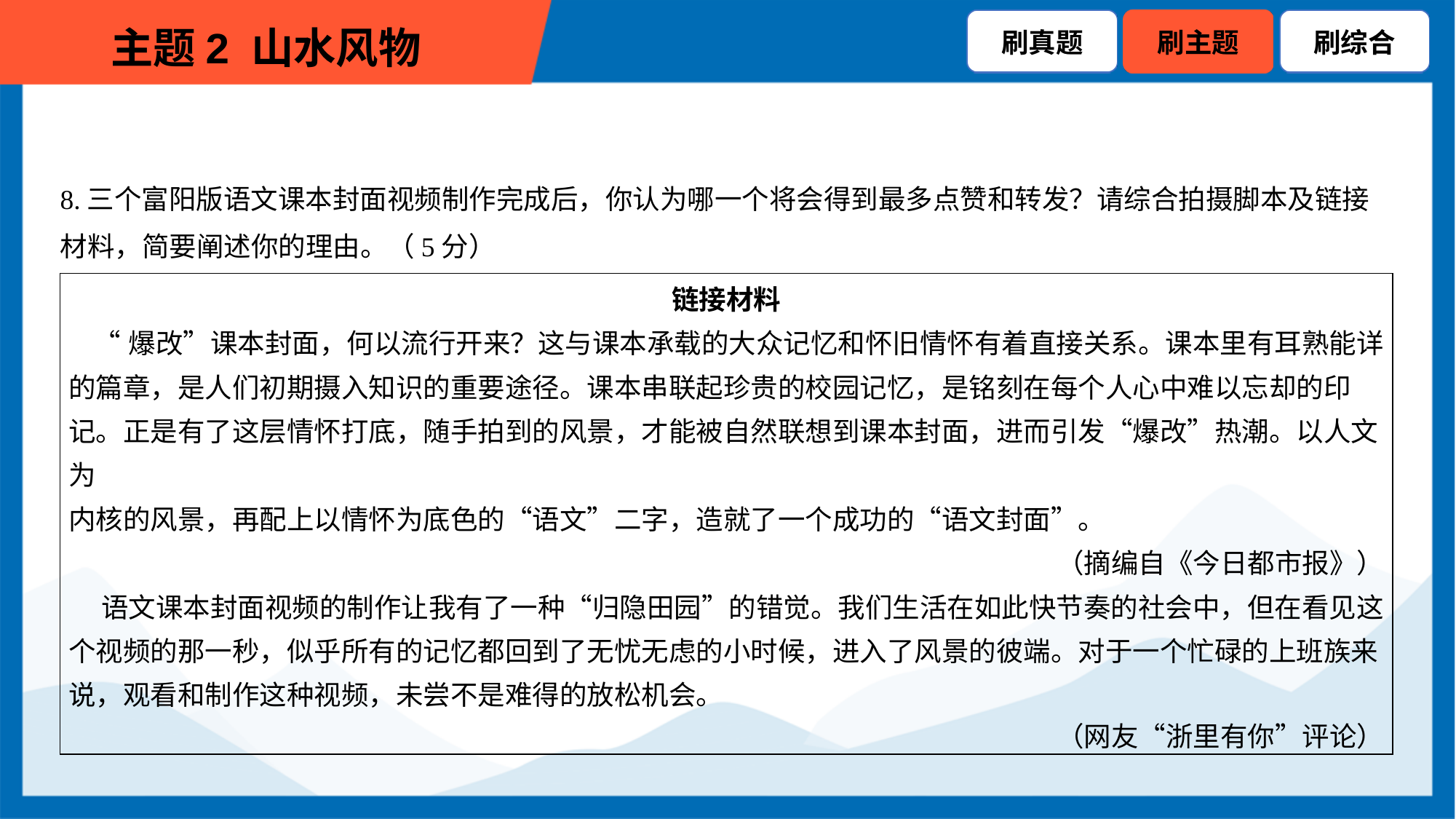

8.三个富阳版语文课本封面视频制作完成后，你认为哪一个将会得到最多点赞和转发？请综合拍摄脚本及链接
材料，简要阐述你的理由。（5分）
| 链接材料 “爆改”课本封面，何以流行开来？这与课本承载的大众记忆和怀旧情怀有着直接关系。课本里有耳熟能详 的篇章，是人们初期摄入知识的重要途径。课本串联起珍贵的校园记忆，是铭刻在每个人心中难以忘却的印 记。正是有了这层情怀打底，随手拍到的风景，才能被自然联想到课本封面，进而引发“爆改”热潮。以人文为 内核的风景，再配上以情怀为底色的“语文”二字，造就了一个成功的“语文封面”。 （摘编自《今日都市报》） 语文课本封面视频的制作让我有了一种“归隐田园”的错觉。我们生活在如此快节奏的社会中，但在看见这 个视频的那一秒，似乎所有的记忆都回到了无忧无虑的小时候，进入了风景的彼端。对于一个忙碌的上班族来 说，观看和制作这种视频，未尝不是难得的放松机会。 （网友“浙里有你”评论） |
| --- |